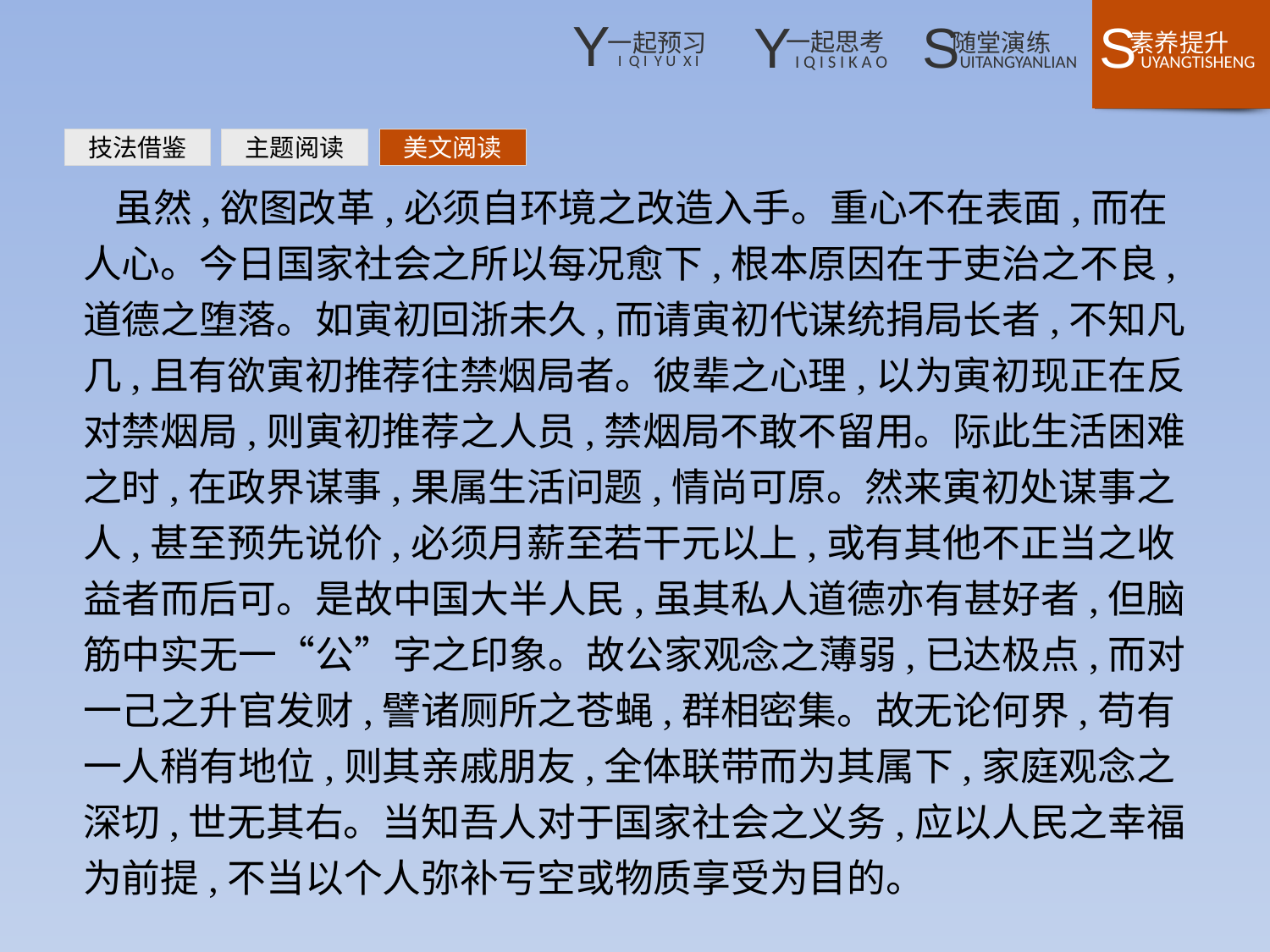

技法借鉴
主题阅读
美文阅读
虽然,欲图改革,必须自环境之改造入手。重心不在表面,而在人心。今日国家社会之所以每况愈下,根本原因在于吏治之不良,道德之堕落。如寅初回浙未久,而请寅初代谋统捐局长者,不知凡几,且有欲寅初推荐往禁烟局者。彼辈之心理,以为寅初现正在反对禁烟局,则寅初推荐之人员,禁烟局不敢不留用。际此生活困难之时,在政界谋事,果属生活问题,情尚可原。然来寅初处谋事之人,甚至预先说价,必须月薪至若干元以上,或有其他不正当之收益者而后可。是故中国大半人民,虽其私人道德亦有甚好者,但脑筋中实无一“公”字之印象。故公家观念之薄弱,已达极点,而对一己之升官发财,譬诸厕所之苍蝇,群相密集。故无论何界,苟有一人稍有地位,则其亲戚朋友,全体联带而为其属下,家庭观念之深切,世无其右。当知吾人对于国家社会之义务,应以人民之幸福为前提,不当以个人弥补亏空或物质享受为目的。